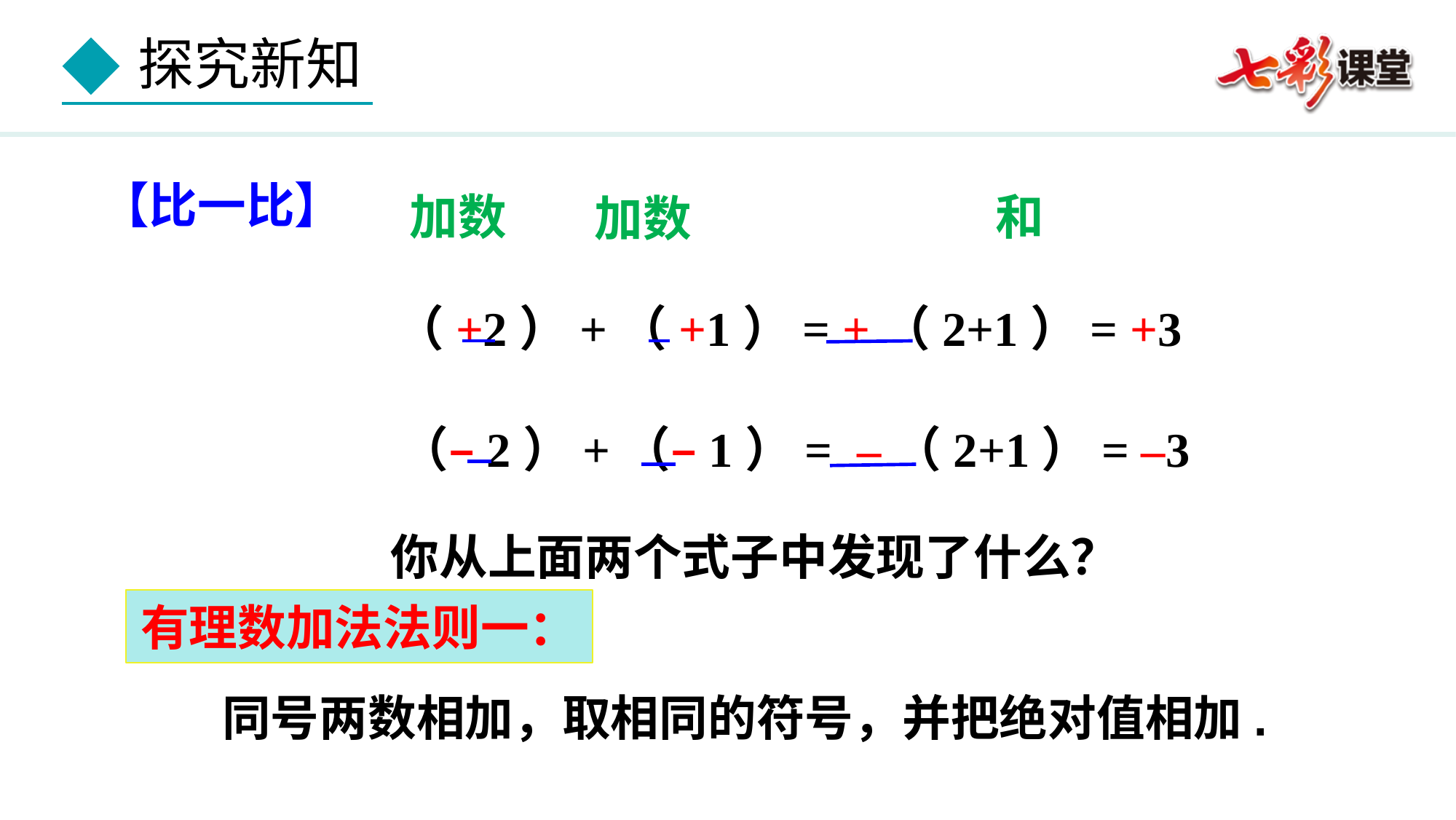

和
加数
加数
【比一比】
    （+2）+（+1）= +（2+1）= +3
    （–2）+（–1）=  –（2+1）= –3
你从上面两个式子中发现了什么？
有理数加法法则一：
同号两数相加，取相同的符号，并把绝对值相加.